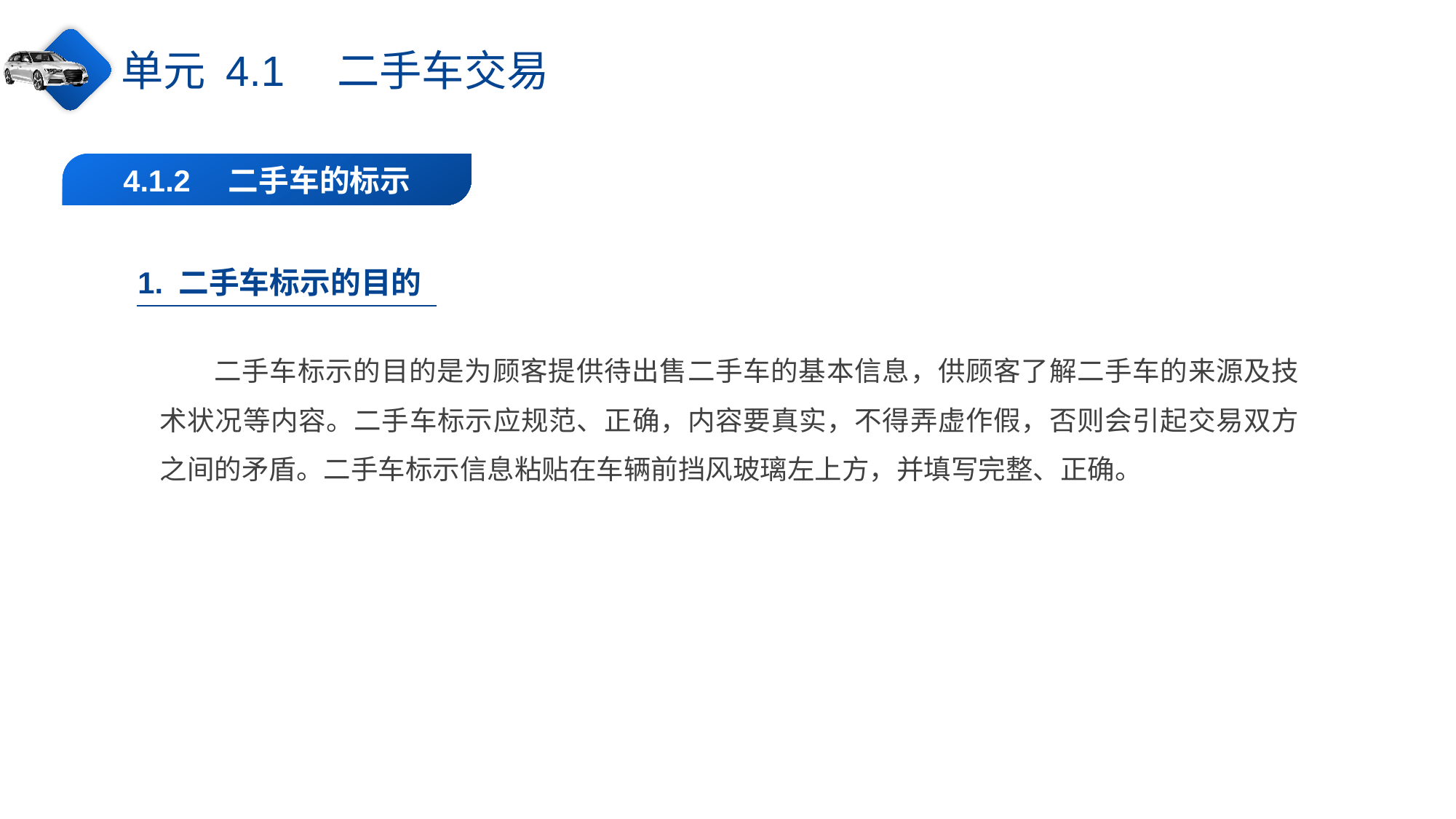

单元 4.1　二手车交易
4.1.2　二手车的标示
1. 二手车标示的目的
二手车标示的目的是为顾客提供待出售二手车的基本信息，供顾客了解二手车的来源及技术状况等内容。二手车标示应规范、正确，内容要真实，不得弄虚作假，否则会引起交易双方之间的矛盾。二手车标示信息粘贴在车辆前挡风玻璃左上方，并填写完整、正确。